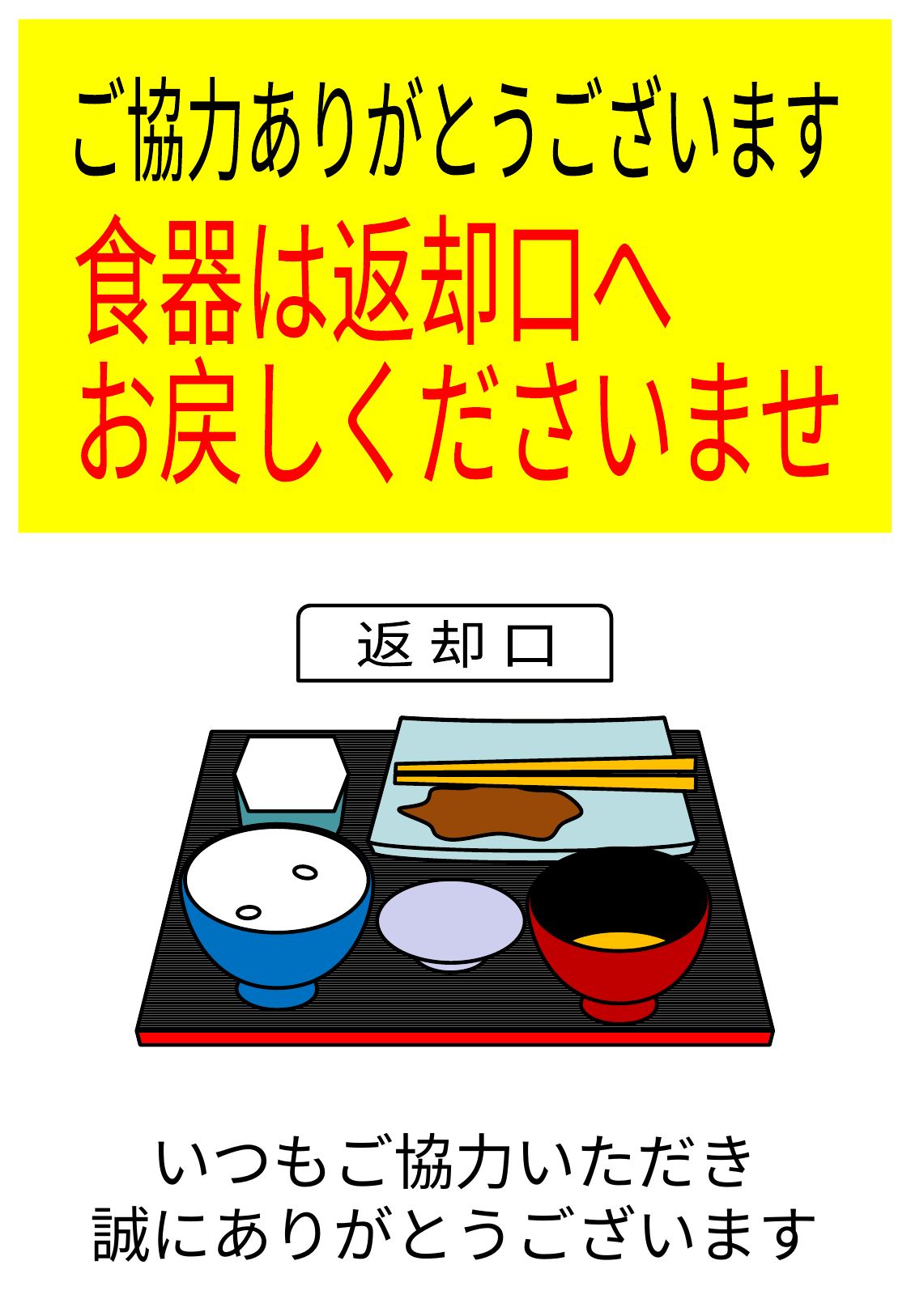

ご協力ありがとうございます
食器は返却口へ
お戻しくださいませ

返 却 口

いつもご協力いただき
誠にありがとうございます